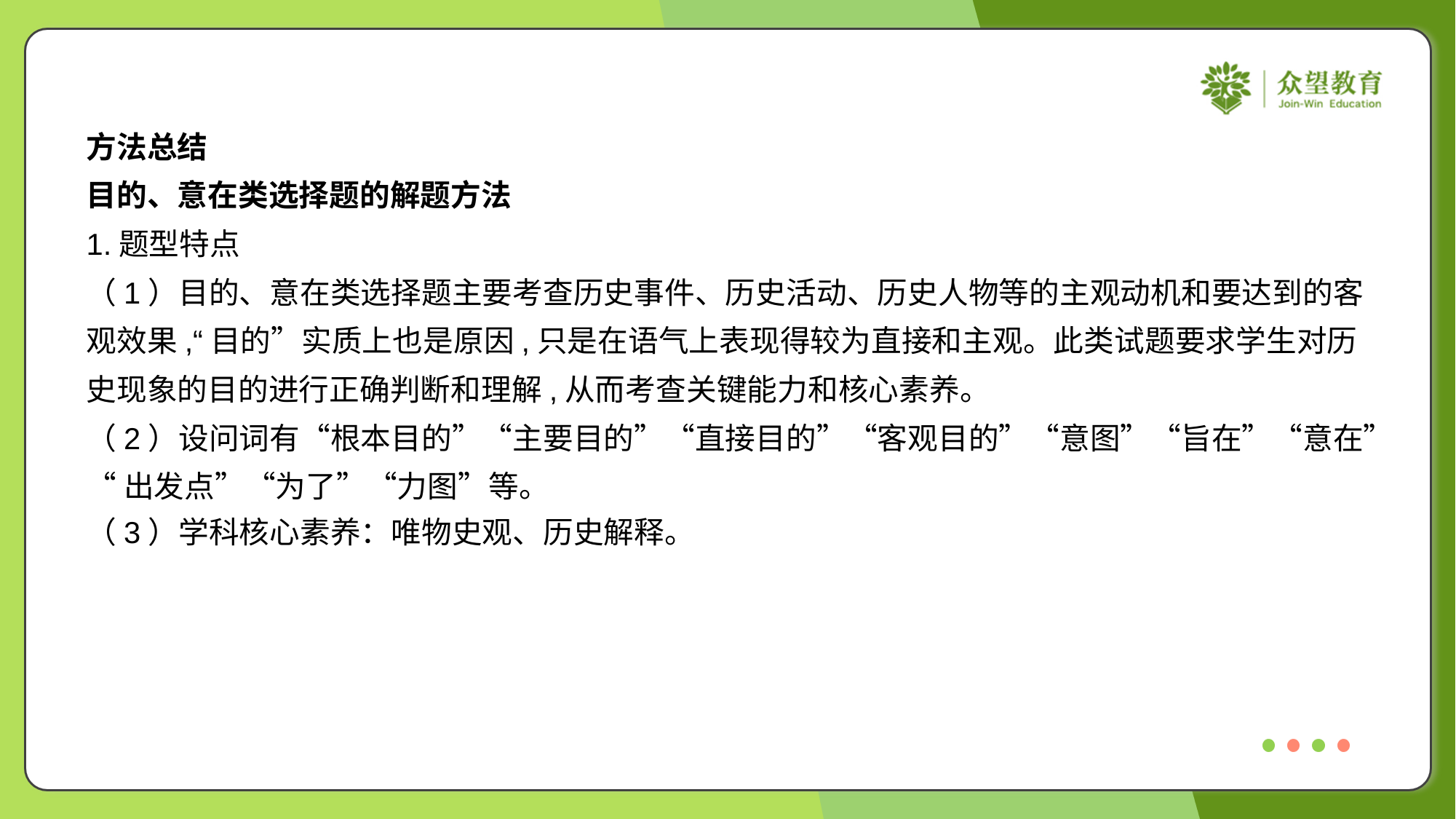

方法总结
目的、意在类选择题的解题方法
1.题型特点
（1）目的、意在类选择题主要考查历史事件、历史活动、历史人物等的主观动机和要达到的客
观效果,“目的”实质上也是原因,只是在语气上表现得较为直接和主观。此类试题要求学生对历
史现象的目的进行正确判断和理解,从而考查关键能力和核心素养。
（2）设问词有“根本目的”“主要目的”“直接目的”“客观目的”“意图”“旨在”“意在”
“出发点”“为了”“力图”等。
（3）学科核心素养：唯物史观、历史解释。